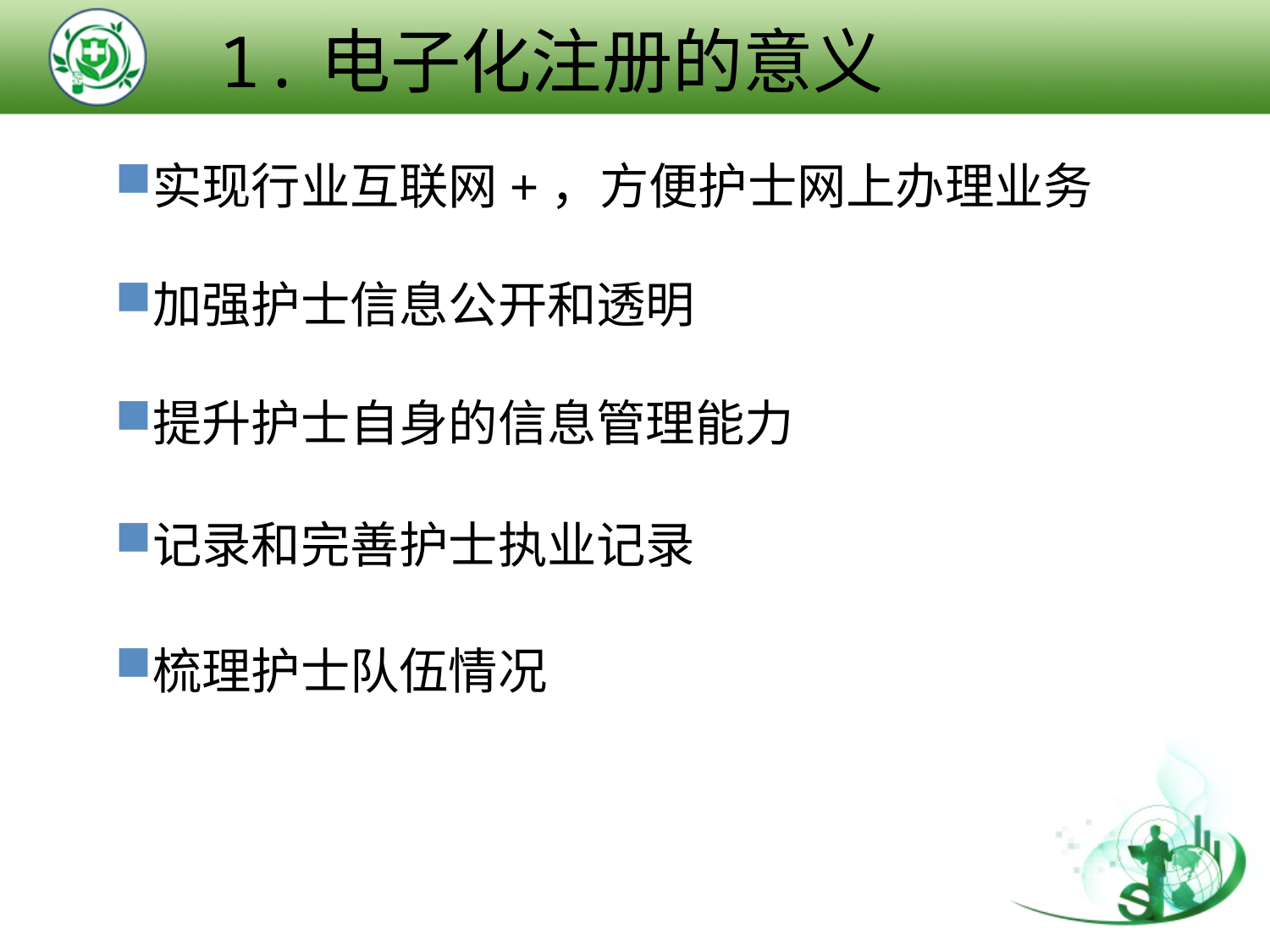

# 1.电子化注册的意义
实现行业互联网+，方便护士网上办理业务

加强护士信息公开和透明

提升护士自身的信息管理能力

记录和完善护士执业记录

梳理护士队伍情况